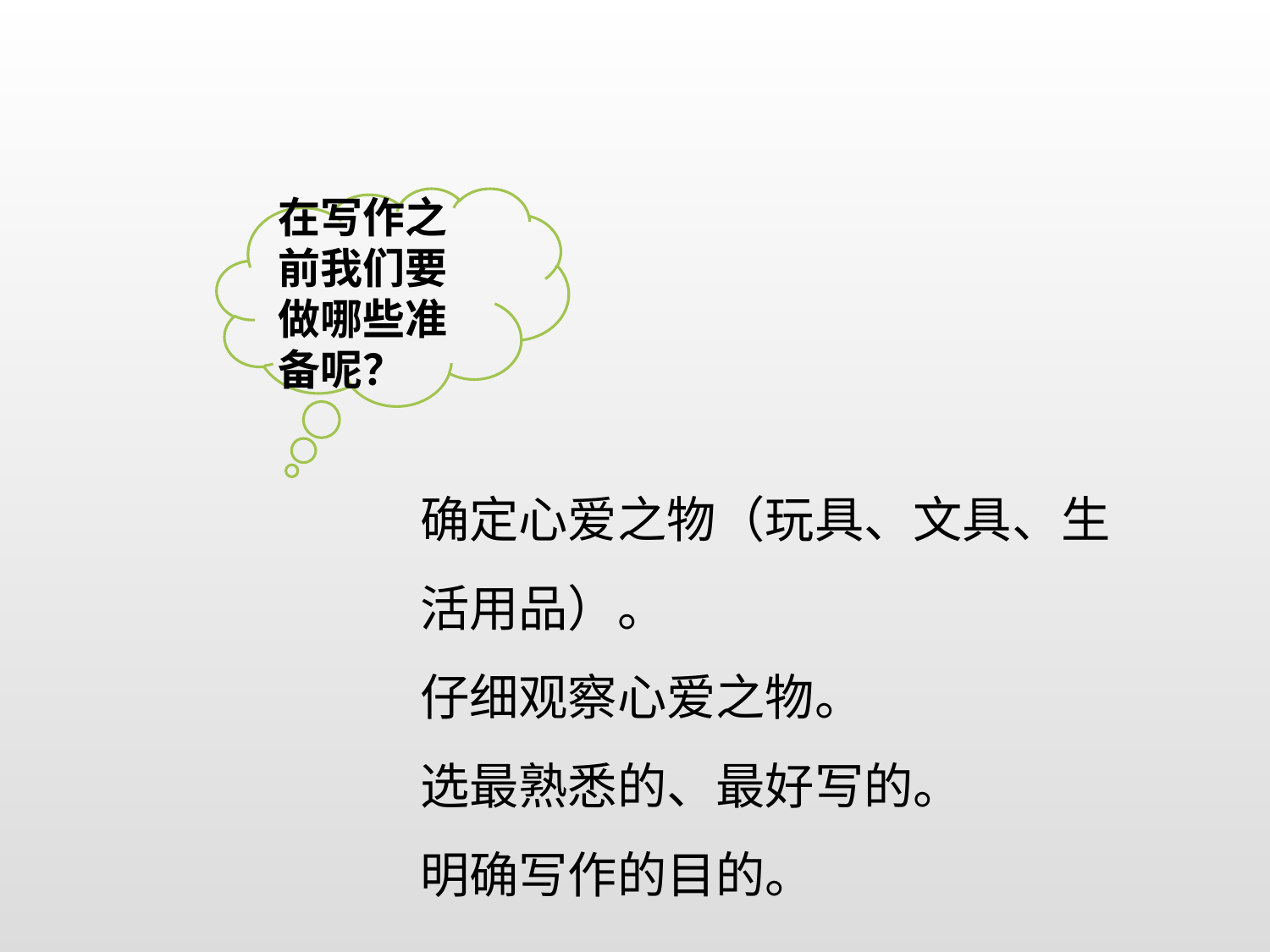

在写作之前我们要做哪些准备呢？
确定心爱之物（玩具、文具、生活用品）。
仔细观察心爱之物。
选最熟悉的、最好写的。
明确写作的目的。